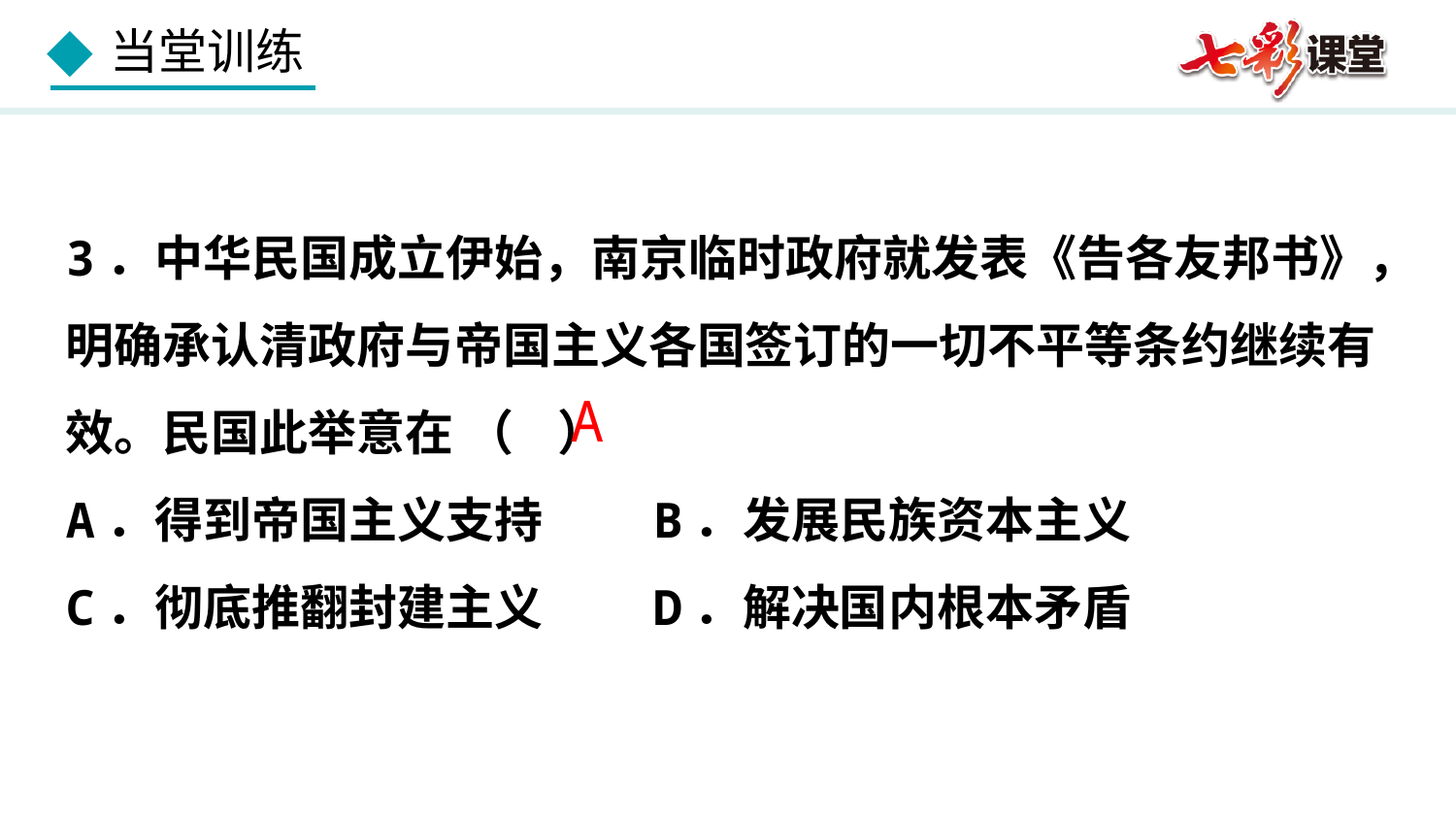

3．中华民国成立伊始，南京临时政府就发表《告各友邦书》，明确承认清政府与帝国主义各国签订的一切不平等条约继续有效。民国此举意在 （    ）
A．得到帝国主义支持         B．发展民族资本主义
C．彻底推翻封建主义         D．解决国内根本矛盾
A